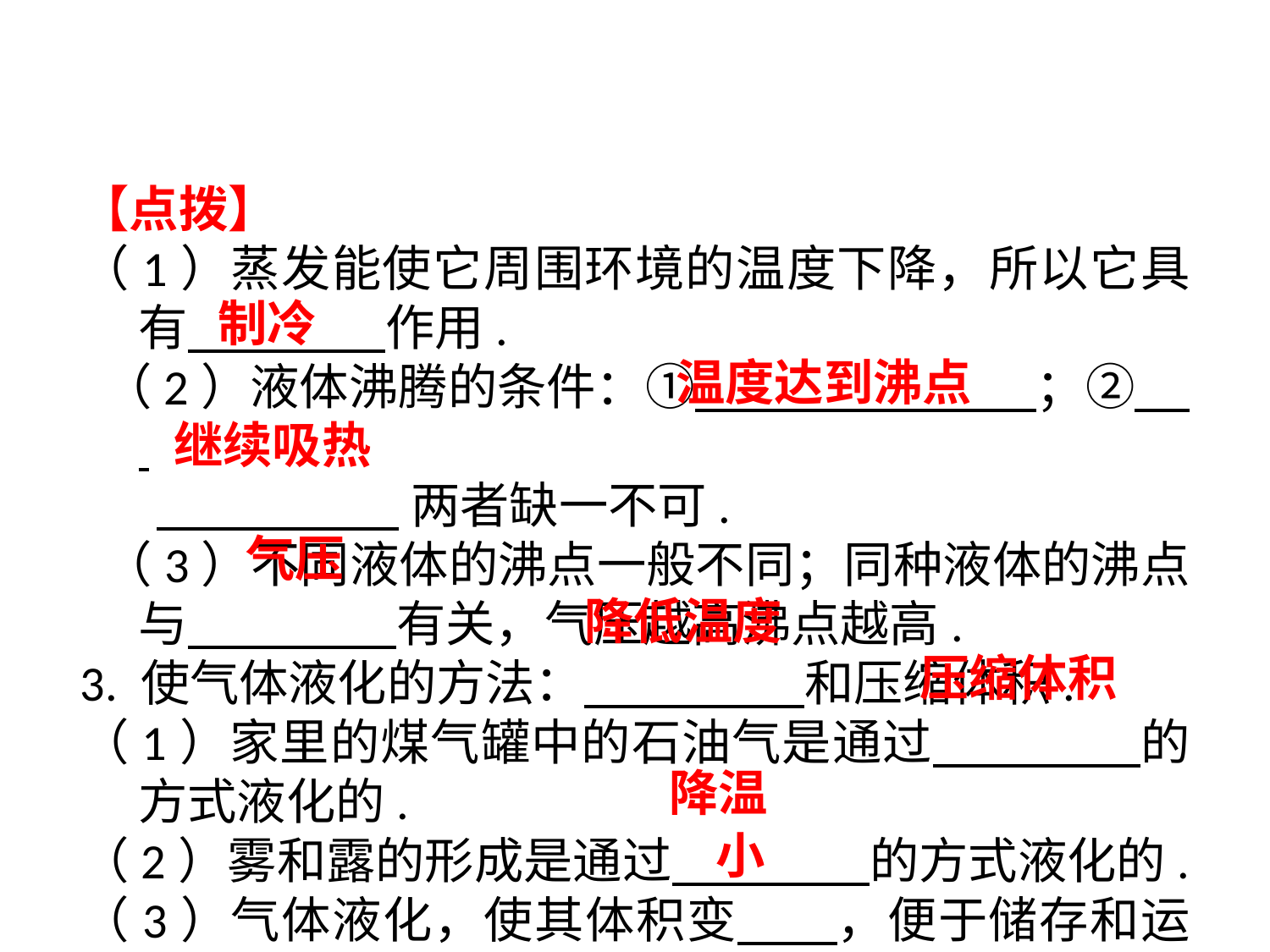

【点拨】
（1）蒸发能使它周围环境的温度下降，所以它具有　         　作用.
 （2）液体沸腾的条件：①　                      　；②       .
                             两者缺一不可.
 （3）不同液体的沸点一般不同；同种液体的沸点与　          　有关，气压越高沸点越高.
3. 使气体液化的方法：                    和压缩体积.
（1）家里的煤气罐中的石油气是通过　         　的方式液化的.
（2）雾和露的形成是通过　         　的方式液化的.
（3）气体液化，使其体积变　    ，便于储存和运输.
制冷
温度达到沸点
继续吸热
气压
降低温度
压缩体积
降温
小